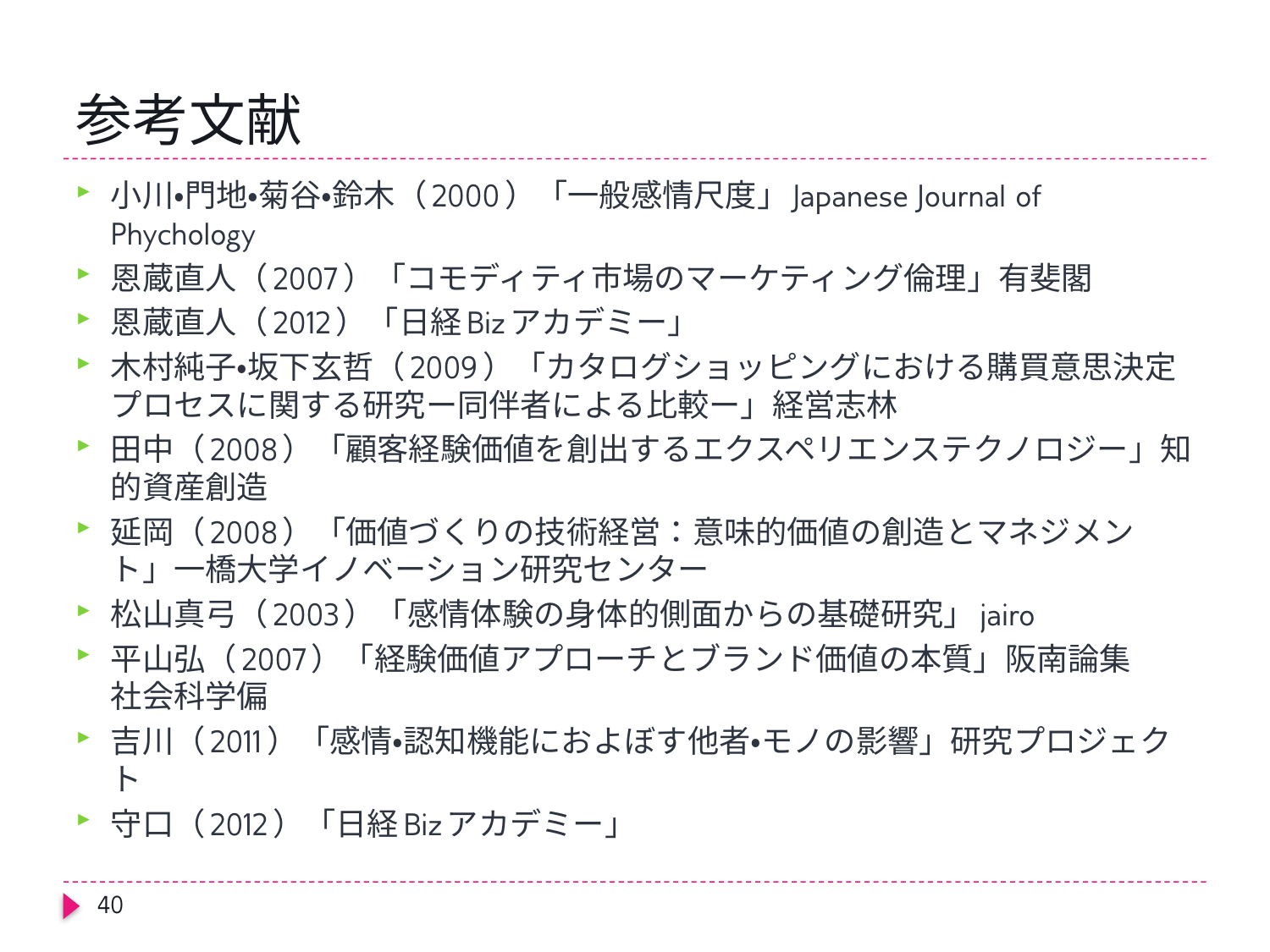

# 参考文献
小川・門地・菊谷・鈴木（2000）「一般感情尺度」Japanese Journal of Phychology
恩蔵直人（2007）「コモディティ市場のマーケティング倫理」有斐閣
恩蔵直人（2012）「日経Bizアカデミー」
木村純子・坂下玄哲（2009）「カタログショッピングにおける購買意思決定プロセスに関する研究ー同伴者による比較ー」経営志林
田中（2008）「顧客経験価値を創出するエクスペリエンステクノロジー」知的資産創造
延岡（2008）「価値づくりの技術経営：意味的価値の創造とマネジメント」一橋大学イノベーション研究センター
松山真弓（2003）「感情体験の身体的側面からの基礎研究」jairo
平山弘（2007）「経験価値アプローチとブランド価値の本質」阪南論集　社会科学偏
吉川（2011）「感情・認知機能におよぼす他者・モノの影響」研究プロジェクト
守口（2012）「日経Bizアカデミー」

40